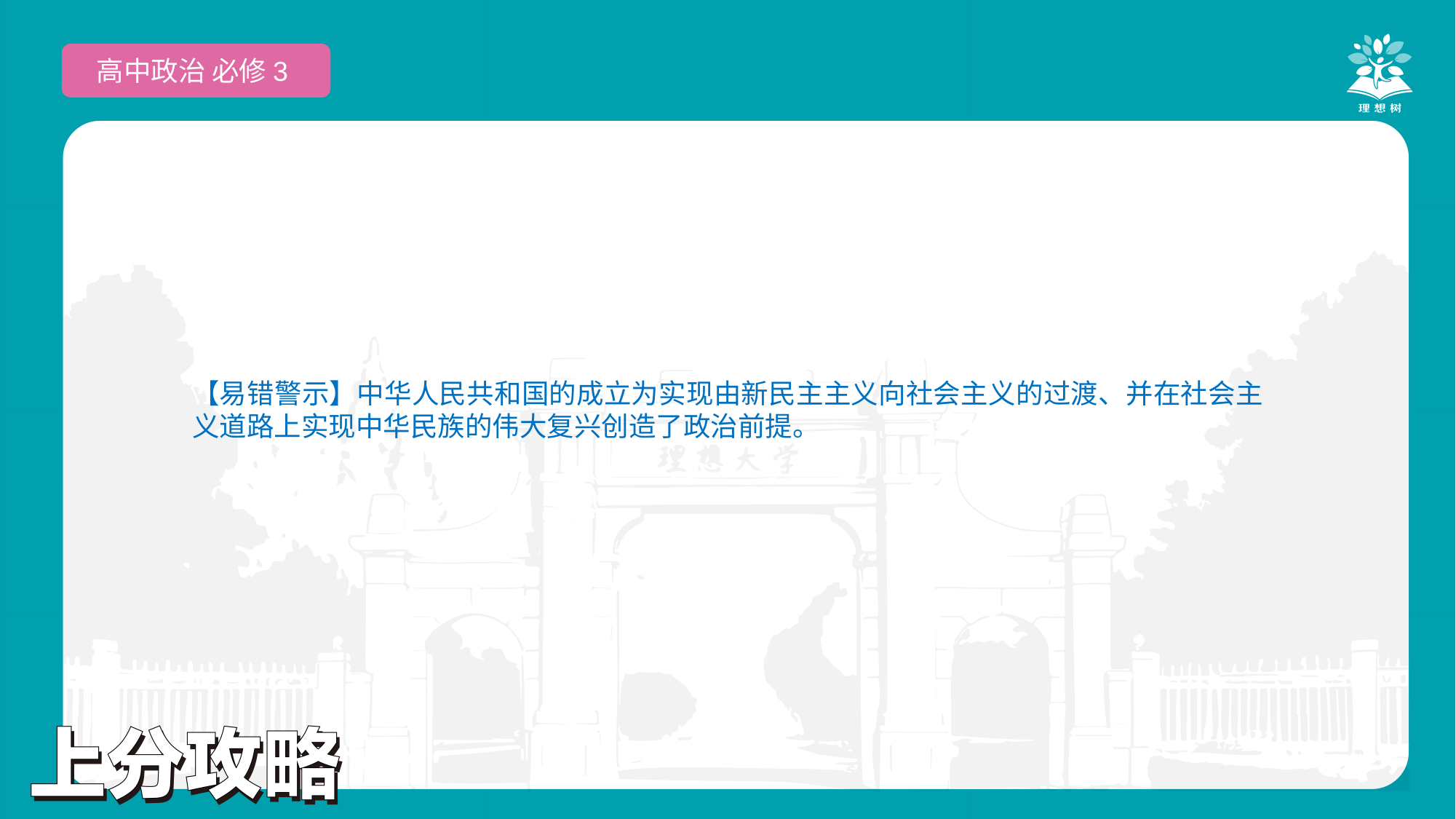

高中政治 必修3
【易错警示】中华人民共和国的成立为实现由新民主主义向社会主义的过渡、并在社会主义道路上实现中华民族的伟大复兴创造了政治前提。